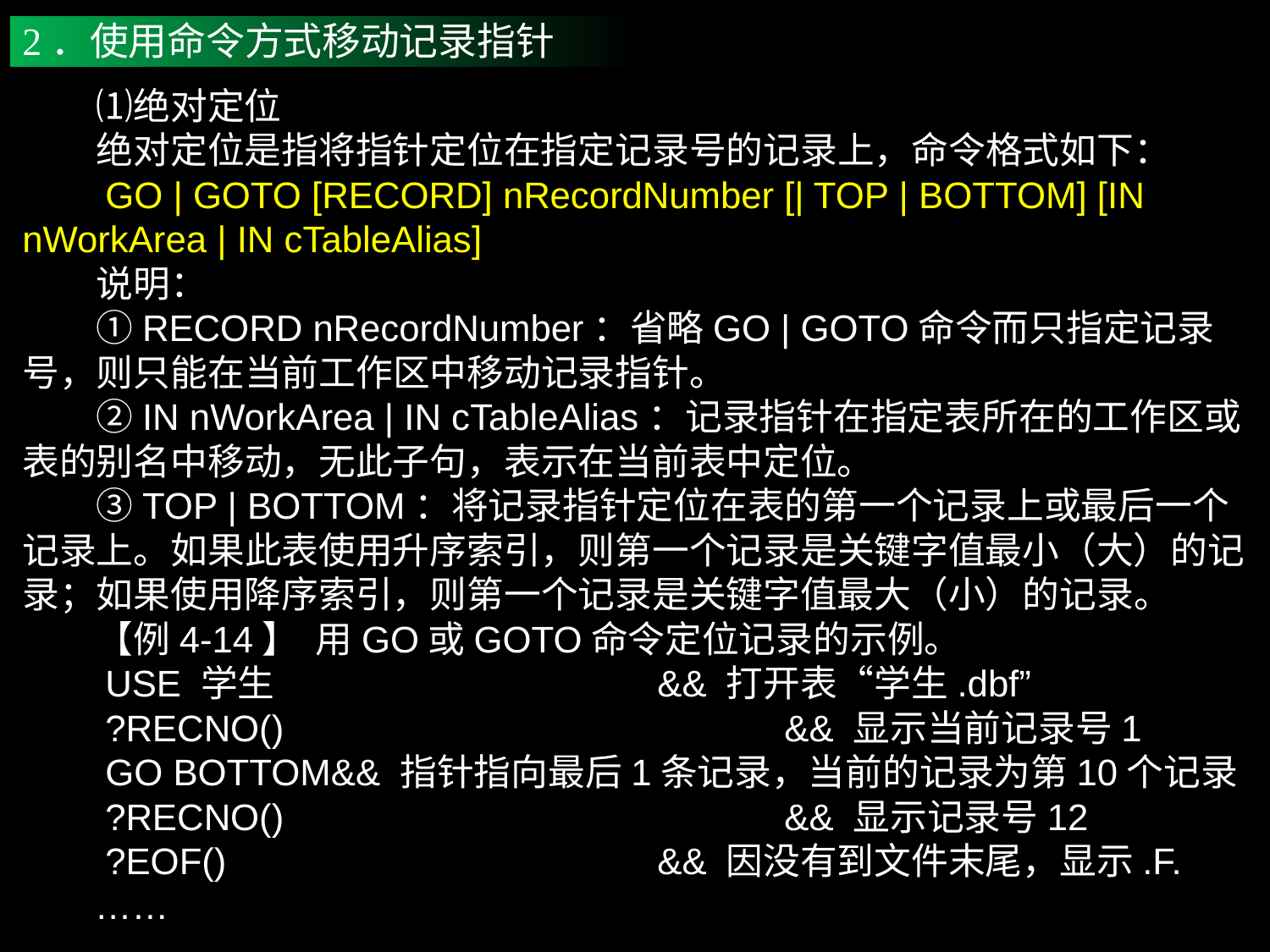

2．使用命令方式移动记录指针
　　⑴绝对定位
　　绝对定位是指将指针定位在指定记录号的记录上，命令格式如下：
　　GO | GOTO [RECORD] nRecordNumber [| TOP | BOTTOM] [IN nWorkArea | IN cTableAlias]
　　说明：
　　①RECORD nRecordNumber：省略GO | GOTO命令而只指定记录号，则只能在当前工作区中移动记录指针。
　　②IN nWorkArea | IN cTableAlias：记录指针在指定表所在的工作区或表的别名中移动，无此子句，表示在当前表中定位。
　　③TOP | BOTTOM：将记录指针定位在表的第一个记录上或最后一个记录上。如果此表使用升序索引，则第一个记录是关键字值最小（大）的记录；如果使用降序索引，则第一个记录是关键字值最大（小）的记录。
　　【例4-14】  用GO或GOTO命令定位记录的示例。
　　USE 学生				&& 打开表“学生.dbf”
　　?RECNO()				&& 显示当前记录号1
　　GO BOTTOM&& 指针指向最后1条记录，当前的记录为第10个记录
　　?RECNO()				&& 显示记录号12
　　?EOF()				&& 因没有到文件末尾，显示.F.
       ……